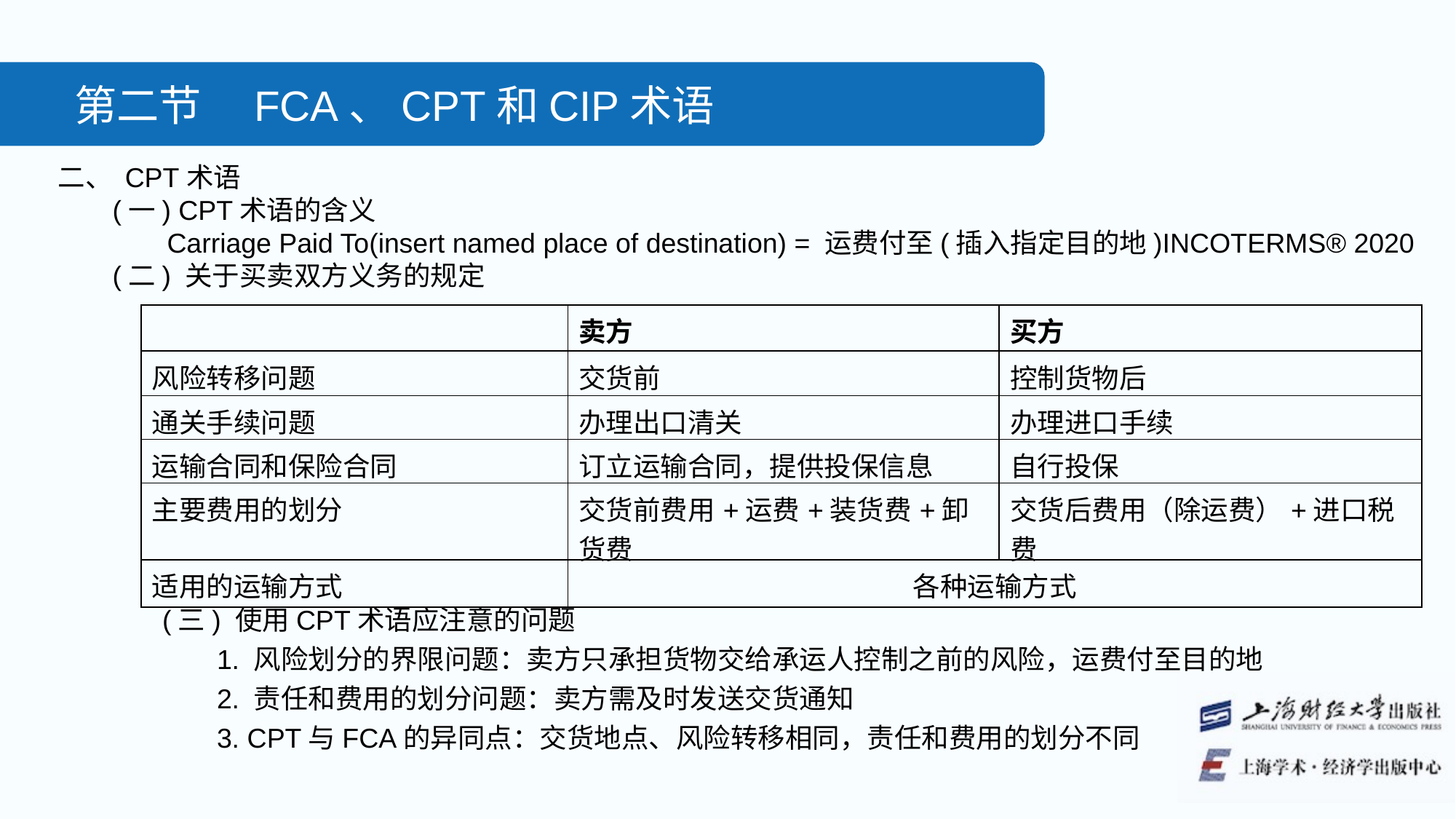

第二节　FCA、CPT和CIP术语
二、 CPT术语
(一) CPT术语的含义
Carriage Paid To(insert named place of destination) = 运费付至(插入指定目的地)INCOTERMS® 2020
(二) 关于买卖双方义务的规定

|  | 卖方 | 买方 |
| --- | --- | --- |
| 风险转移问题 | 交货前 | 控制货物后 |
| 通关手续问题 | 办理出口清关 | 办理进口手续 |
| 运输合同和保险合同 | 订立运输合同，提供投保信息 | 自行投保 |
| 主要费用的划分 | 交货前费用+运费+装货费+卸货费 | 交货后费用（除运费）+进口税费 |
| 适用的运输方式 | 各种运输方式 |  |
(三) 使用CPT术语应注意的问题
1. 风险划分的界限问题：卖方只承担货物交给承运人控制之前的风险，运费付至目的地
2. 责任和费用的划分问题：卖方需及时发送交货通知
3. CPT与FCA的异同点：交货地点、风险转移相同，责任和费用的划分不同